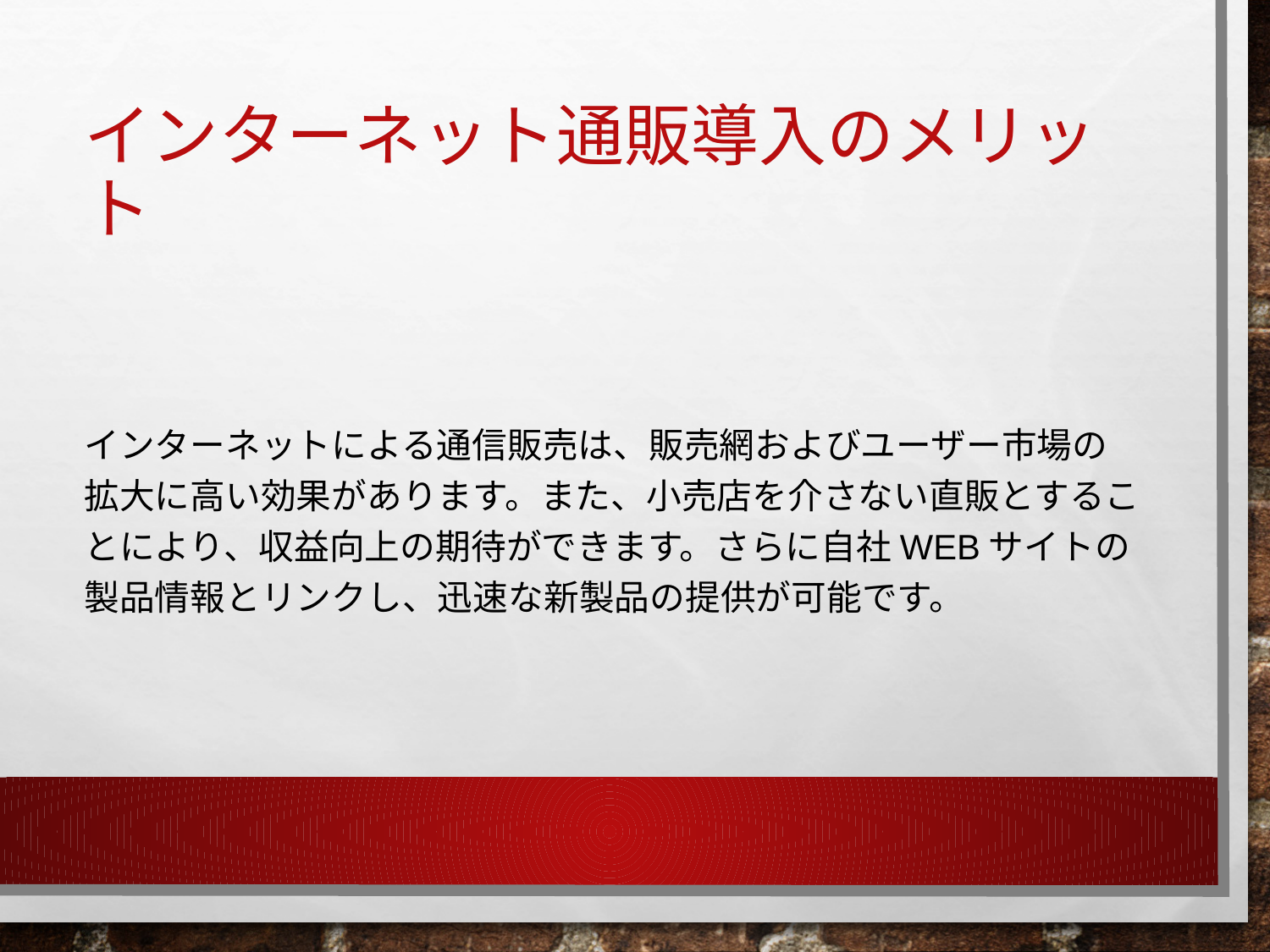

# インターネット通販導入のメリット
インターネットによる通信販売は、販売網およびユーザー市場の拡大に高い効果があります。また、小売店を介さない直販とすることにより、収益向上の期待ができます。さらに自社Webサイトの製品情報とリンクし、迅速な新製品の提供が可能です。